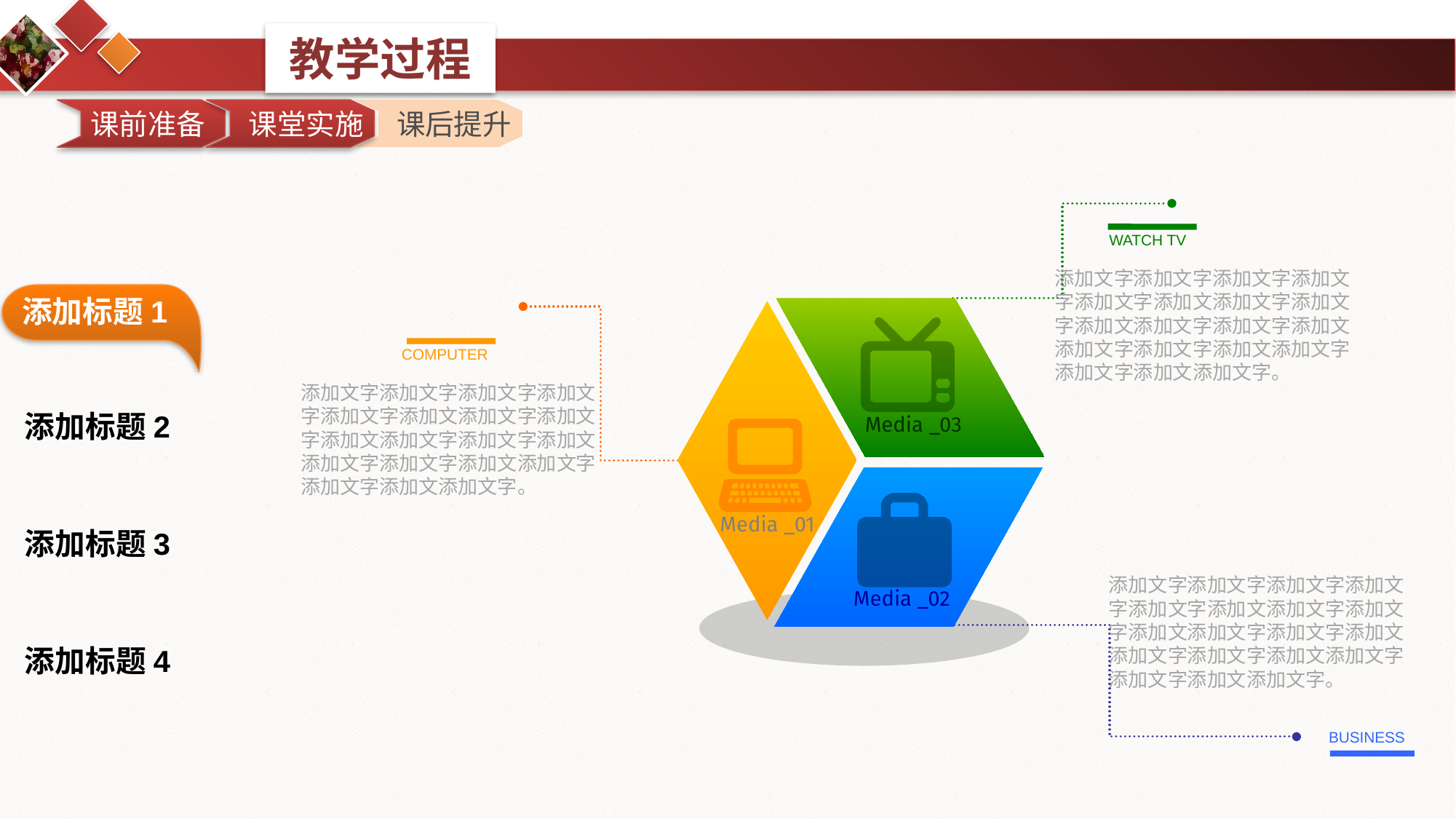

课前准备
 课前准备
 课前准备
 课堂实施
课堂实施
课堂实施
课后提升
WATCH TV

添加文字添加文字添加文字添加文字添加文字添加文添加文字添加文字添加文添加文字添加文字添加文添加文字添加文字添加文添加文字添加文字添加文添加文字。

添加标题1
添加标题1

Media _03

Media _01

COMPUTER

添加文字添加文字添加文字添加文字添加文字添加文添加文字添加文字添加文添加文字添加文字添加文添加文字添加文字添加文添加文字添加文字添加文添加文字。
添加标题2

Media _02
添加标题3
添加文字添加文字添加文字添加文字添加文字添加文添加文字添加文字添加文添加文字添加文字添加文添加文字添加文字添加文添加文字添加文字添加文添加文字。

添加标题4
BUSINESS